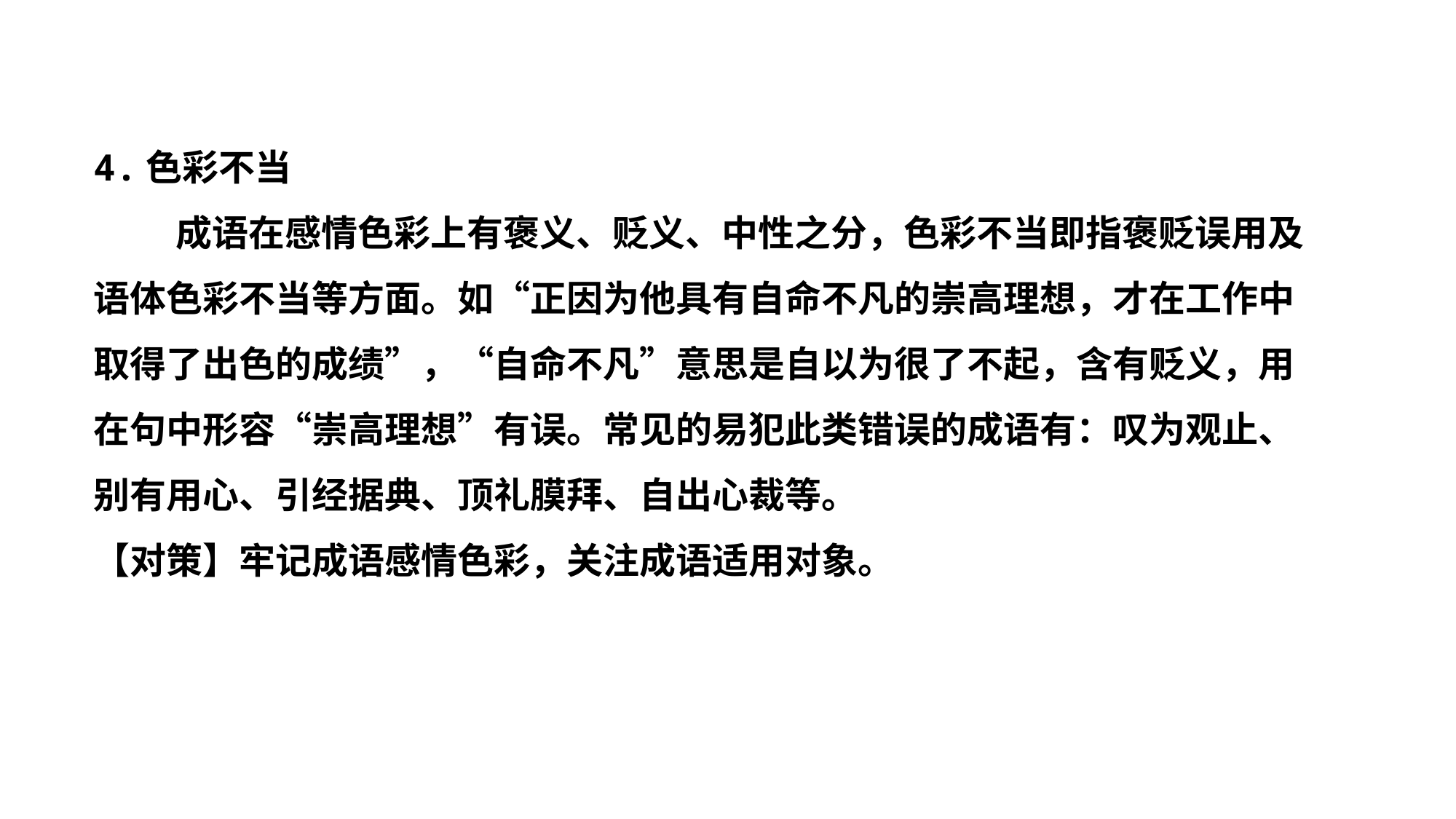

4.色彩不当
         成语在感情色彩上有褒义、贬义、中性之分，色彩不当即指褒贬误用及语体色彩不当等方面。如“正因为他具有自命不凡的崇高理想，才在工作中取得了出色的成绩”，“自命不凡”意思是自以为很了不起，含有贬义，用在句中形容“崇高理想”有误。常见的易犯此类错误的成语有：叹为观止、别有用心、引经据典、顶礼膜拜、自出心裁等。
【对策】牢记成语感情色彩，关注成语适用对象。